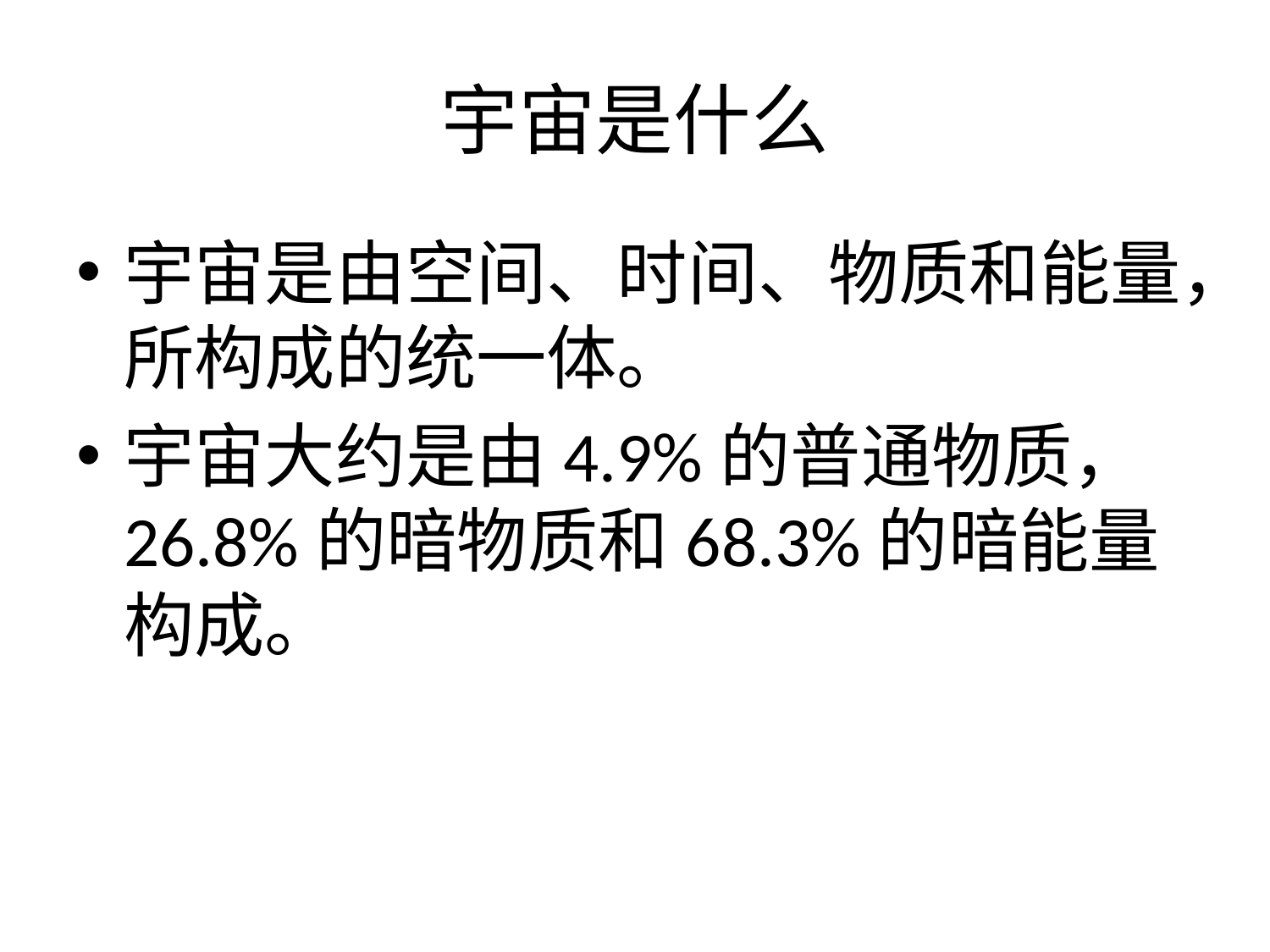

# 宇宙是什么
宇宙是由空间、时间、物质和能量，所构成的统一体。
宇宙大约是由4.9%的普通物质，26.8%的暗物质和68.3%的暗能量构成。